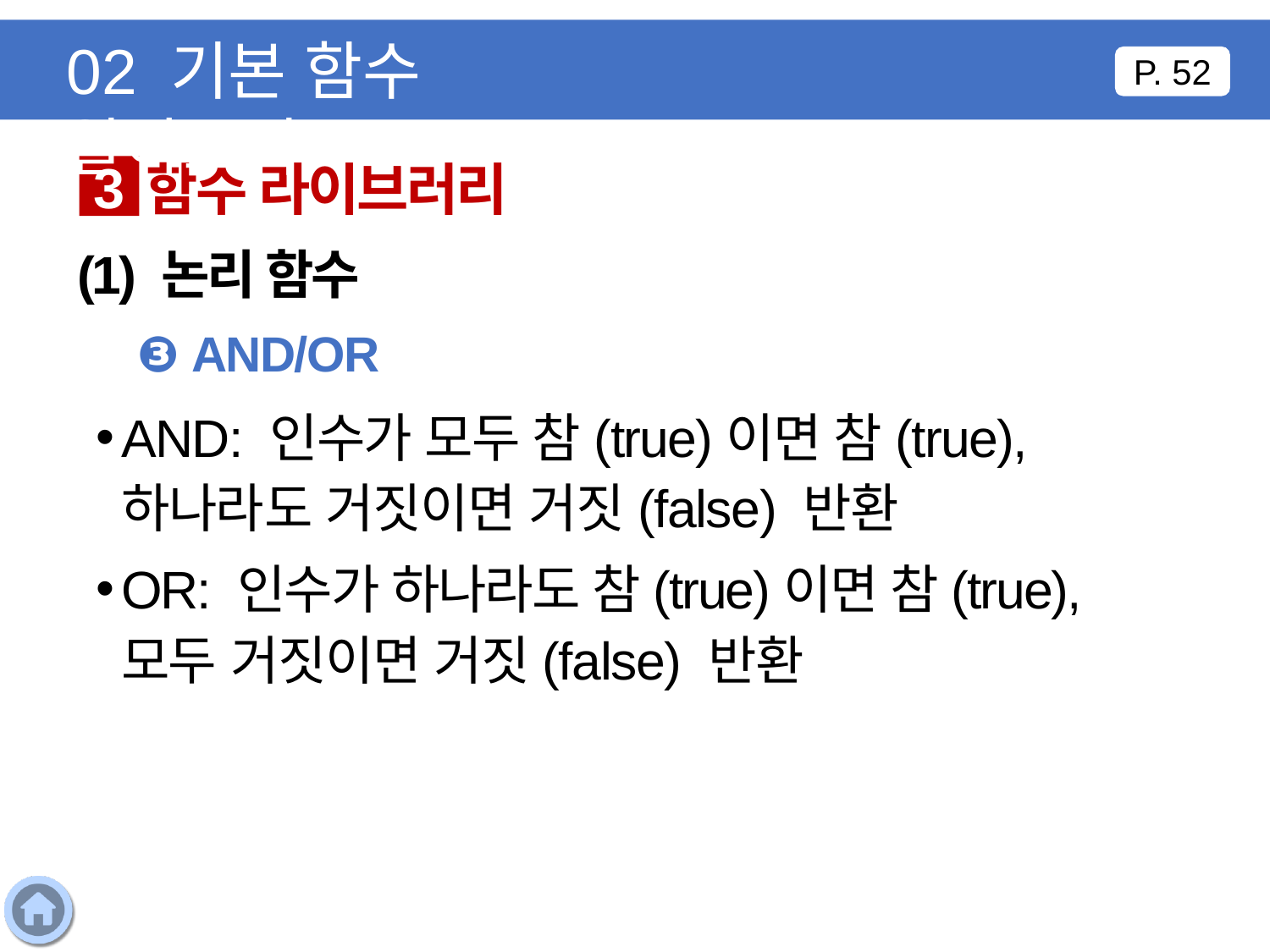

02 기본 함수 알아보기
P. 52
함수 라이브러리
3
(1) 논리 함수
❸ AND/OR
AND: 인수가 모두 참(true)이면 참(true), 하나라도 거짓이면 거짓(false) 반환
OR: 인수가 하나라도 참(true)이면 참(true), 모두 거짓이면 거짓(false) 반환